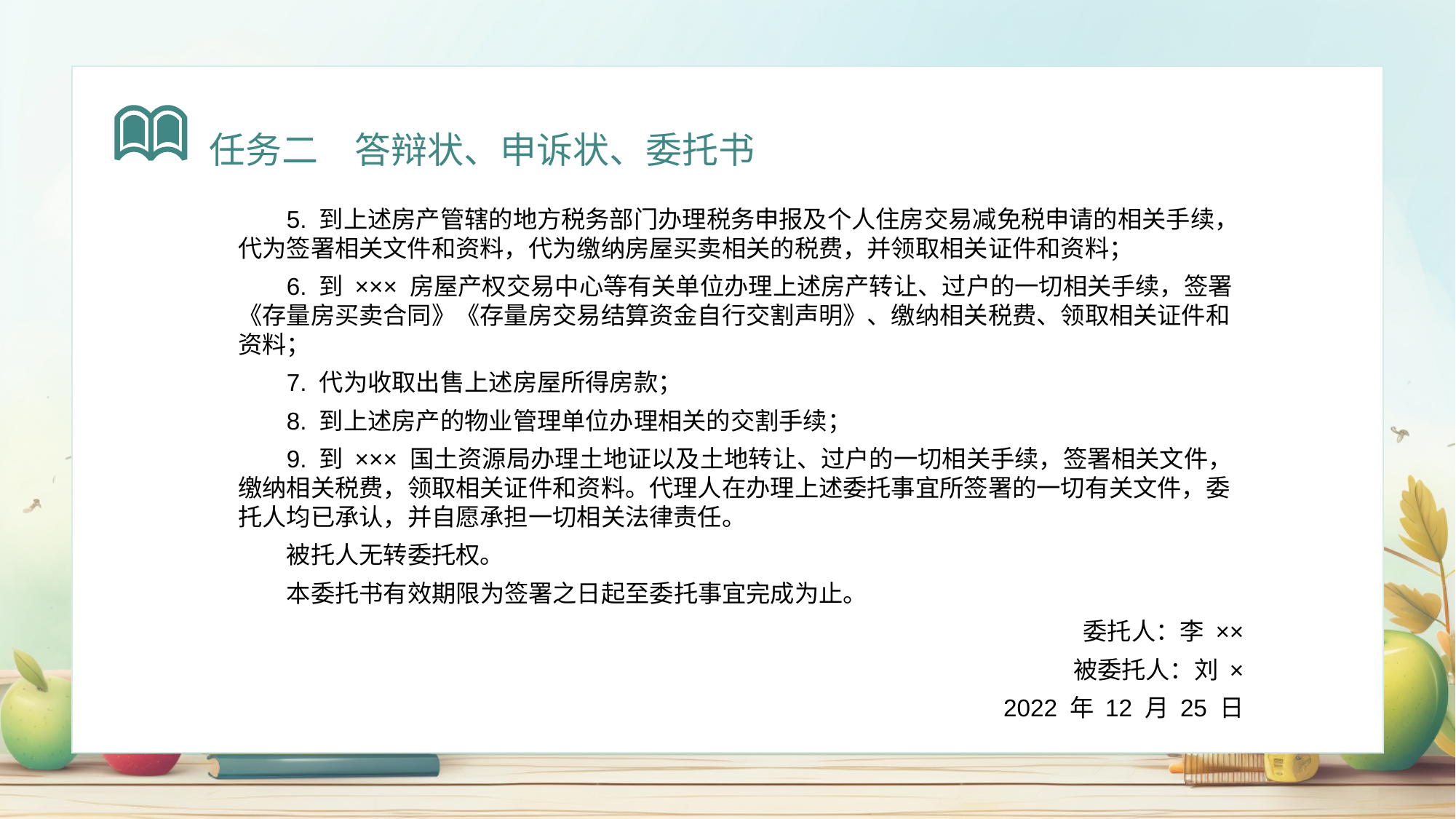

任务二　答辩状、申诉状、委托书

5. 到上述房产管辖的地方税务部门办理税务申报及个人住房交易减免税申请的相关手续，代为签署相关文件和资料，代为缴纳房屋买卖相关的税费，并领取相关证件和资料；
6. 到 ××× 房屋产权交易中心等有关单位办理上述房产转让、过户的一切相关手续，签署《存量房买卖合同》《存量房交易结算资金自行交割声明》、缴纳相关税费、领取相关证件和资料；
7. 代为收取出售上述房屋所得房款；
8. 到上述房产的物业管理单位办理相关的交割手续；
9. 到 ××× 国土资源局办理土地证以及土地转让、过户的一切相关手续，签署相关文件，缴纳相关税费，领取相关证件和资料。代理人在办理上述委托事宜所签署的一切有关文件，委托人均已承认，并自愿承担一切相关法律责任。
被托人无转委托权。
本委托书有效期限为签署之日起至委托事宜完成为止。
委托人：李 ××
被委托人：刘 ×
2022 年 12 月 25 日